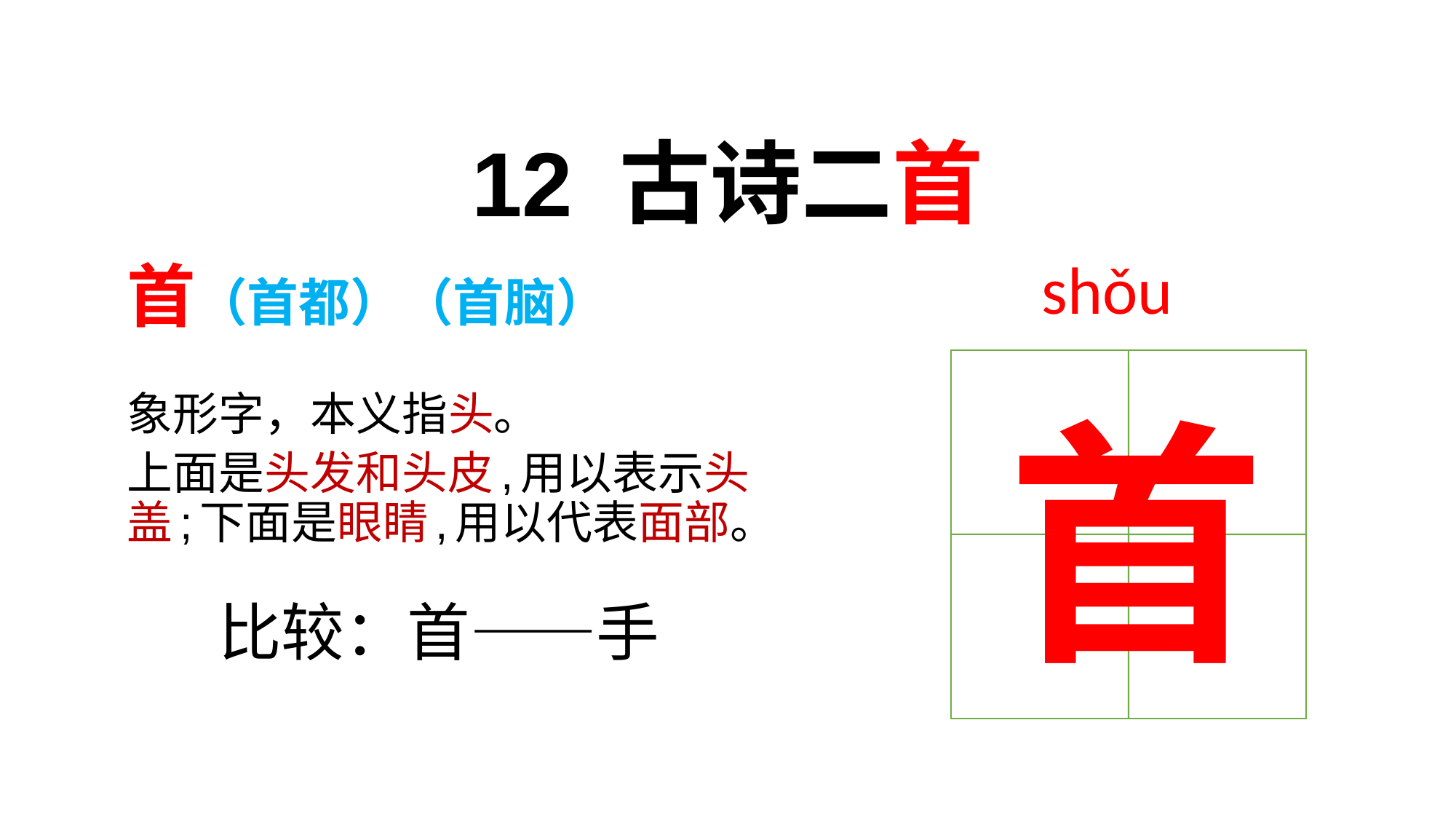

# 12 古诗二首
shǒu
首（首都）（首脑）

象形字，本义指头。
上面是头发和头皮,用以表示头盖;下面是眼睛,用以代表面部。

比较：首——手

首